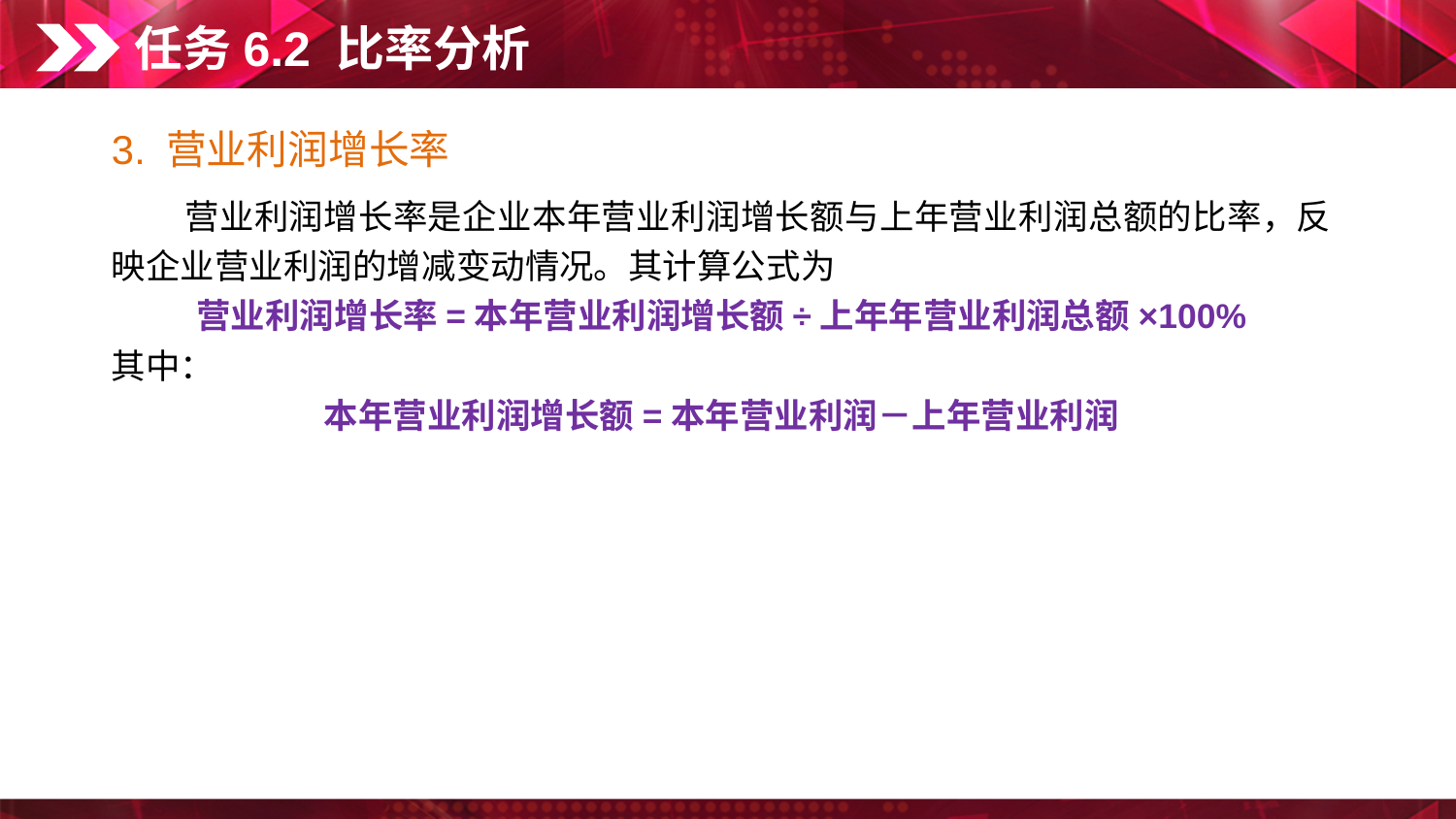

任务6.2 比率分析

3. 营业利润增长率
　　营业利润增长率是企业本年营业利润增长额与上年营业利润总额的比率，反映企业营业利润的增减变动情况。其计算公式为
营业利润增长率=本年营业利润增长额÷上年年营业利润总额×100%
其中：
本年营业利润增长额=本年营业利润－上年营业利润